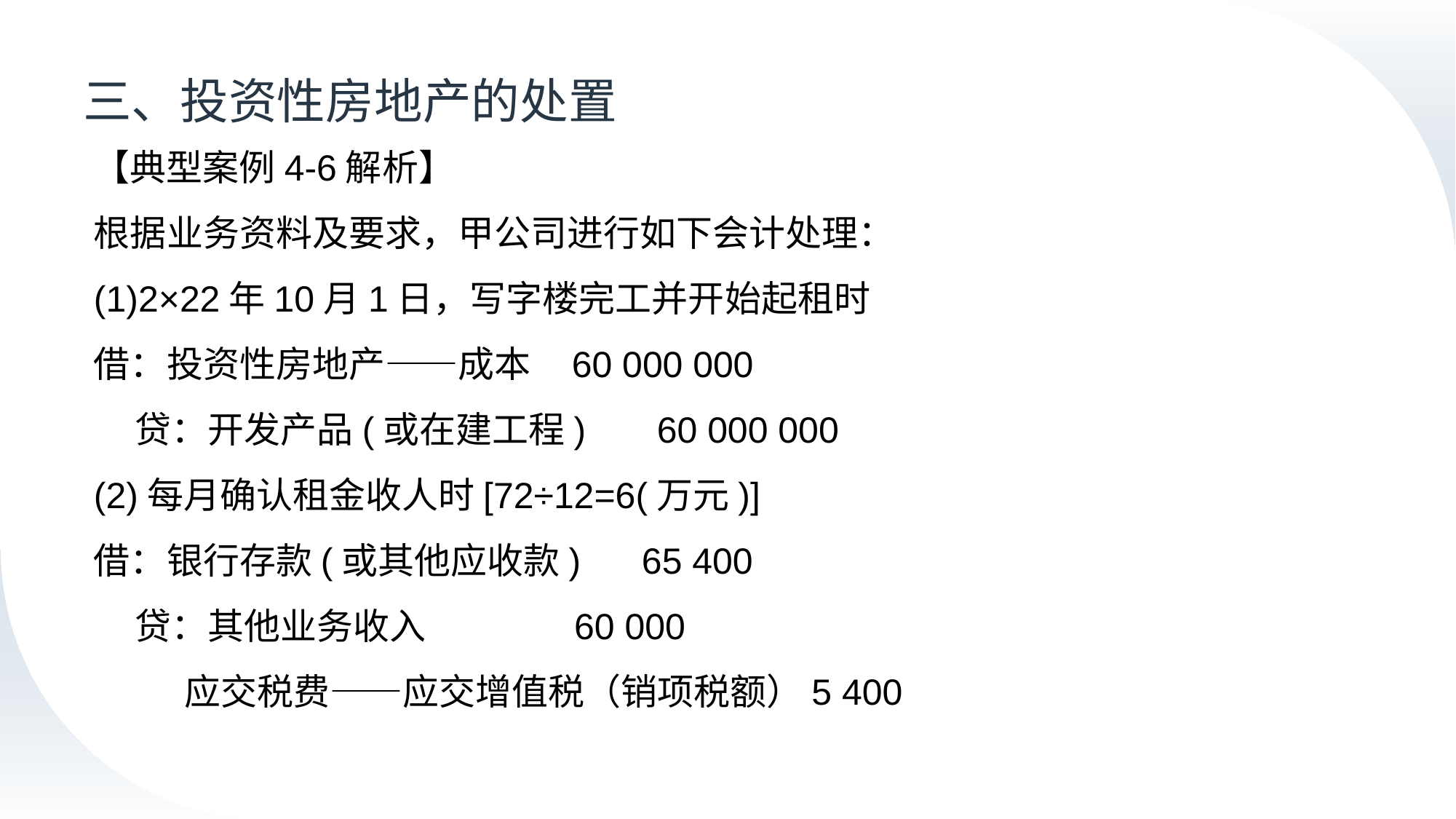

# 三、投资性房地产的处置
【典型案例4-6解析】
根据业务资料及要求，甲公司进行如下会计处理：
(1)2×22年10月1日，写字楼完工并开始起租时
借：投资性房地产——成本    60 000 000
    贷：开发产品(或在建工程)       60 000 000
(2)每月确认租金收人时[72÷12=6(万元)]
借：银行存款(或其他应收款)      65 400
    贷：其他业务收入                 60 000
          应交税费——应交增值税（销项税额）5 400